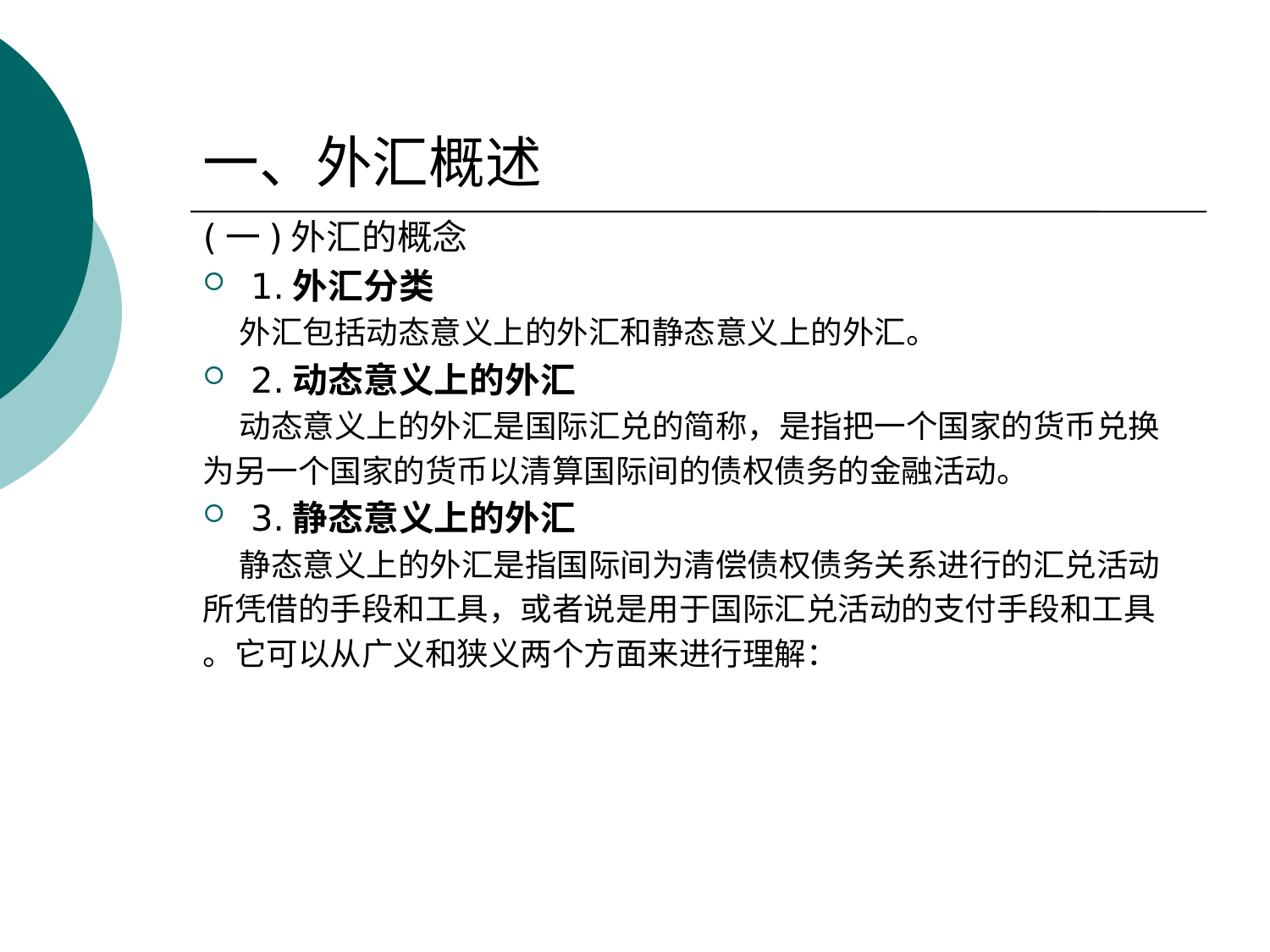

# 一、外汇概述
(一)外汇的概念
1.外汇分类
    外汇包括动态意义上的外汇和静态意义上的外汇。
2.动态意义上的外汇
    动态意义上的外汇是国际汇兑的简称，是指把一个国家的货币兑换
为另一个国家的货币以清算国际间的债权债务的金融活动。
3.静态意义上的外汇
    静态意义上的外汇是指国际间为清偿债权债务关系进行的汇兑活动
所凭借的手段和工具，或者说是用于国际汇兑活动的支付手段和工具
。它可以从广义和狭义两个方面来进行理解：